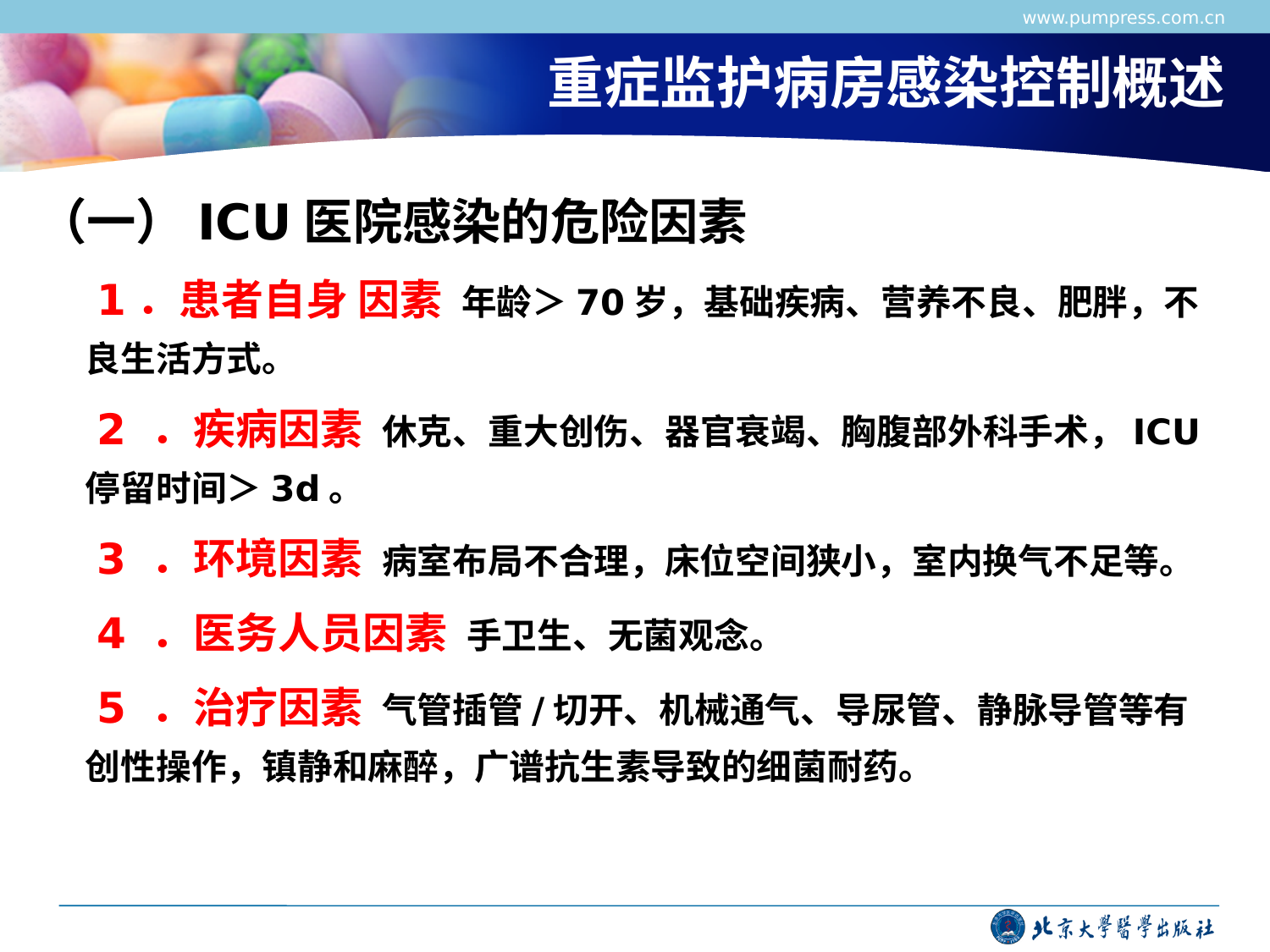

www.pumpress.com.cn
# 重症监护病房感染控制概述
（一）ICU医院感染的危险因素
    1．患者自身 因素  年龄＞70岁，基础疾病、营养不良、肥胖，不良生活方式。
    2 ．疾病因素  休克、重大创伤、器官衰竭、胸腹部外科手术，ICU停留时间＞3d。
    3 ．环境因素  病室布局不合理，床位空间狭小，室内换气不足等。
    4 ．医务人员因素  手卫生、无菌观念。
    5 ．治疗因素  气管插管/切开、机械通气、导尿管、静脉导管等有创性操作，镇静和麻醉，广谱抗生素导致的细菌耐药。